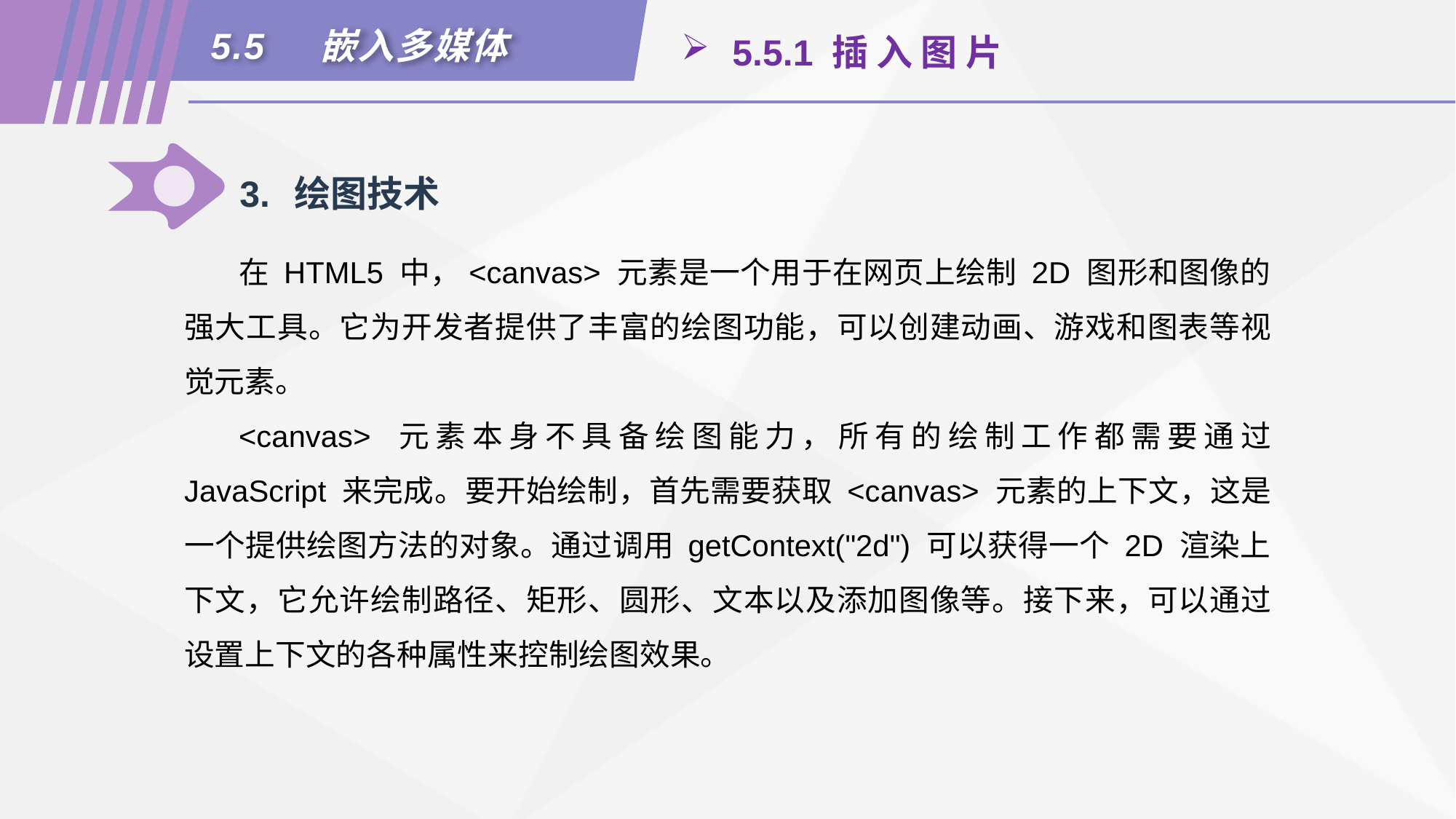

5.5	嵌入多媒体
 5.5.1 插 入 图 片

3.	绘图技术
在 HTML5 中，<canvas> 元素是一个用于在网页上绘制 2D 图形和图像的强大工具。它为开发者提供了丰富的绘图功能，可以创建动画、游戏和图表等视觉元素。
<canvas> 元素本身不具备绘图能力，所有的绘制工作都需要通过 JavaScript 来完成。要开始绘制，首先需要获取 <canvas> 元素的上下文，这是一个提供绘图方法的对象。通过调用 getContext("2d") 可以获得一个 2D 渲染上下文，它允许绘制路径、矩形、圆形、文本以及添加图像等。接下来，可以通过设置上下文的各种属性来控制绘图效果。